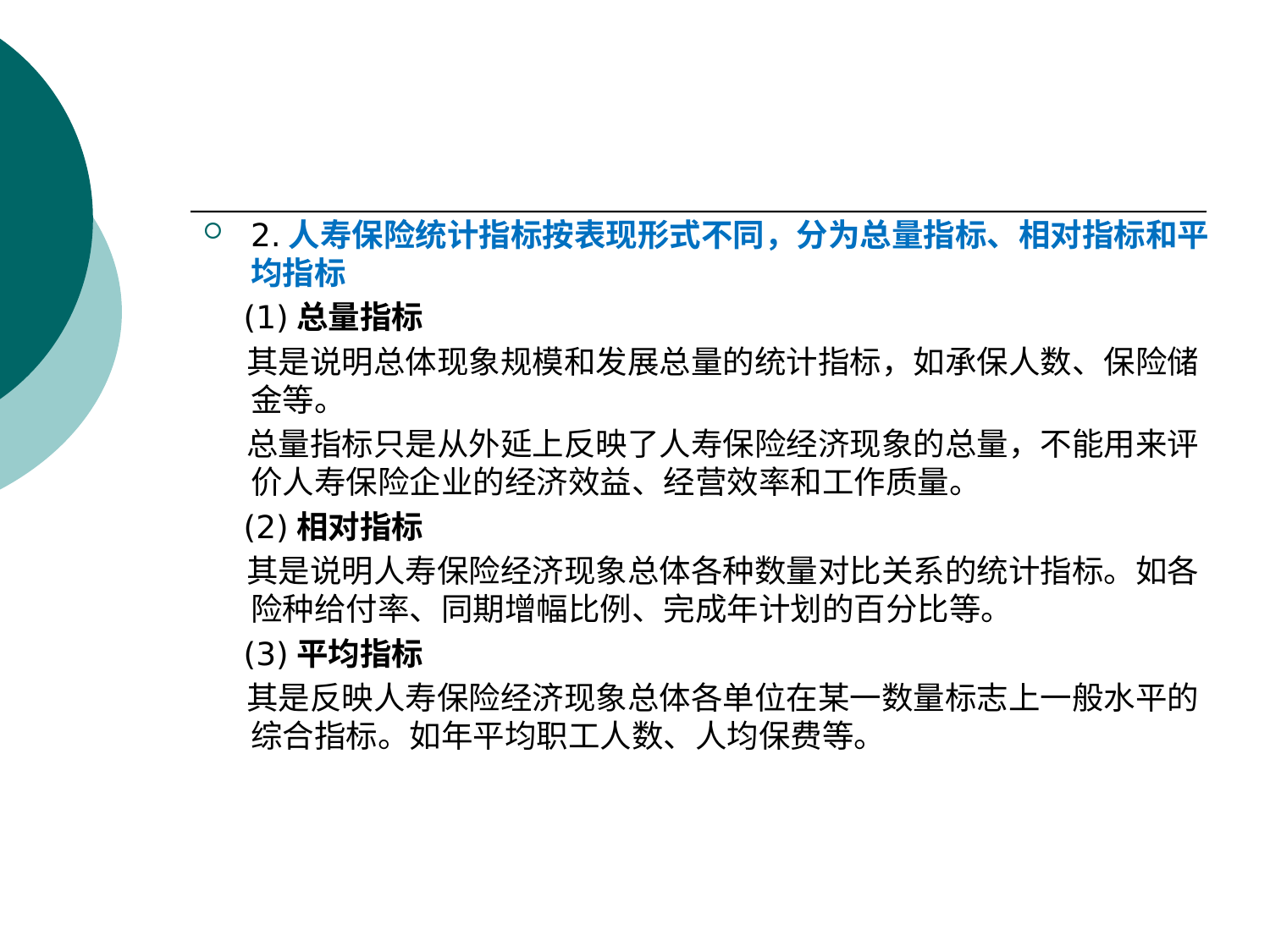

#
2.人寿保险统计指标按表现形式不同，分为总量指标、相对指标和平均指标
    (1)总量指标
     其是说明总体现象规模和发展总量的统计指标，如承保人数、保险储金等。
     总量指标只是从外延上反映了人寿保险经济现象的总量，不能用来评价人寿保险企业的经济效益、经营效率和工作质量。
    (2)相对指标
     其是说明人寿保险经济现象总体各种数量对比关系的统计指标。如各险种给付率、同期增幅比例、完成年计划的百分比等。
    (3)平均指标
     其是反映人寿保险经济现象总体各单位在某一数量标志上一般水平的综合指标。如年平均职工人数、人均保费等。